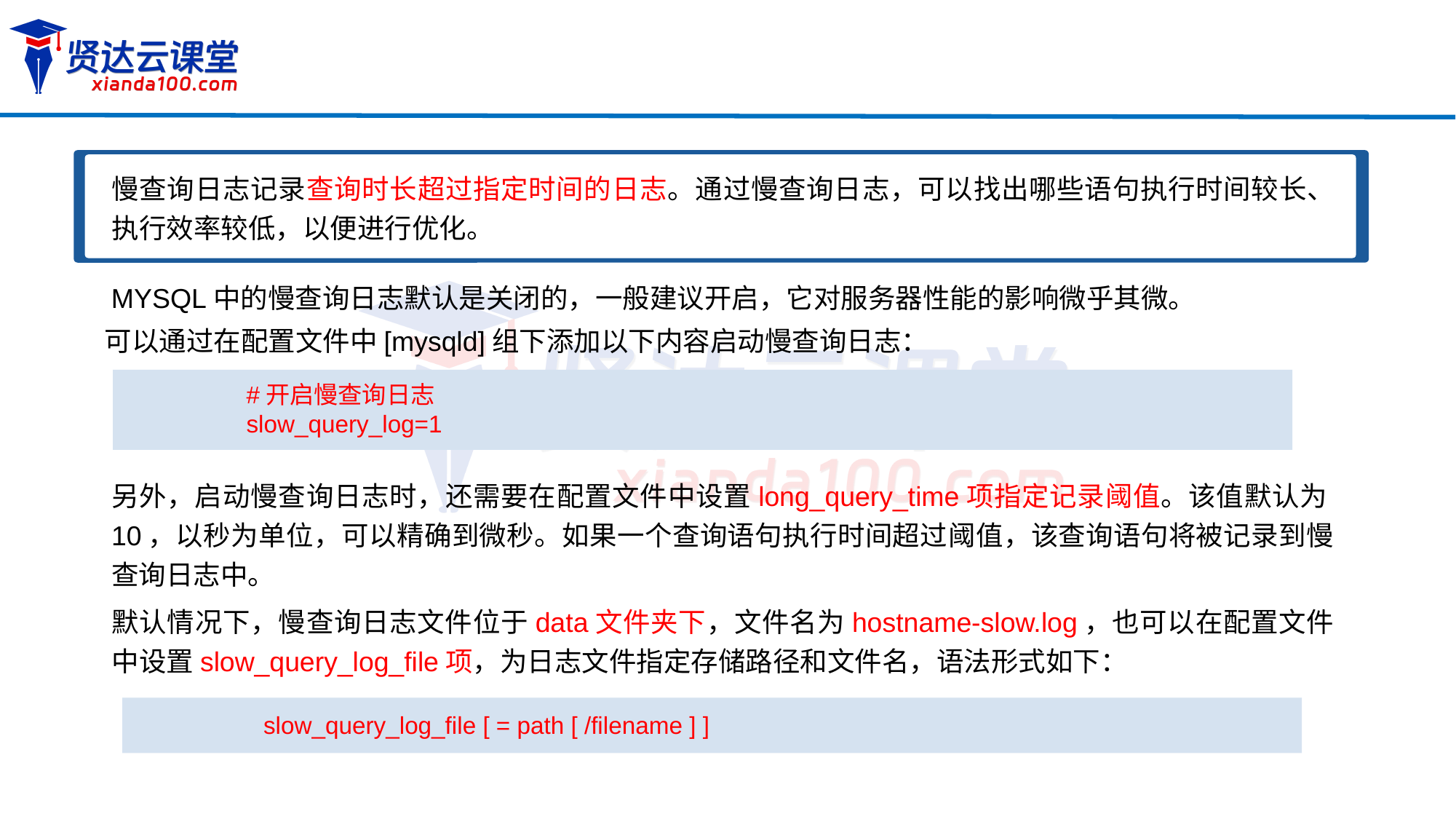

慢查询日志记录查询时长超过指定时间的日志。通过慢查询日志，可以找出哪些语句执行时间较长、执行效率较低，以便进行优化。
MYSQL中的慢查询日志默认是关闭的，一般建议开启，它对服务器性能的影响微乎其微。
可以通过在配置文件中[mysqld]组下添加以下内容启动慢查询日志：

#开启慢查询日志
slow_query_log=1
另外，启动慢查询日志时，还需要在配置文件中设置long_query_time项指定记录阈值。该值默认为10，以秒为单位，可以精确到微秒。如果一个查询语句执行时间超过阈值，该查询语句将被记录到慢查询日志中。
默认情况下，慢查询日志文件位于data文件夹下，文件名为hostname-slow.log，也可以在配置文件中设置slow_query_log_file项，为日志文件指定存储路径和文件名，语法形式如下：

slow_query_log_file [ = path [ /filename ] ]